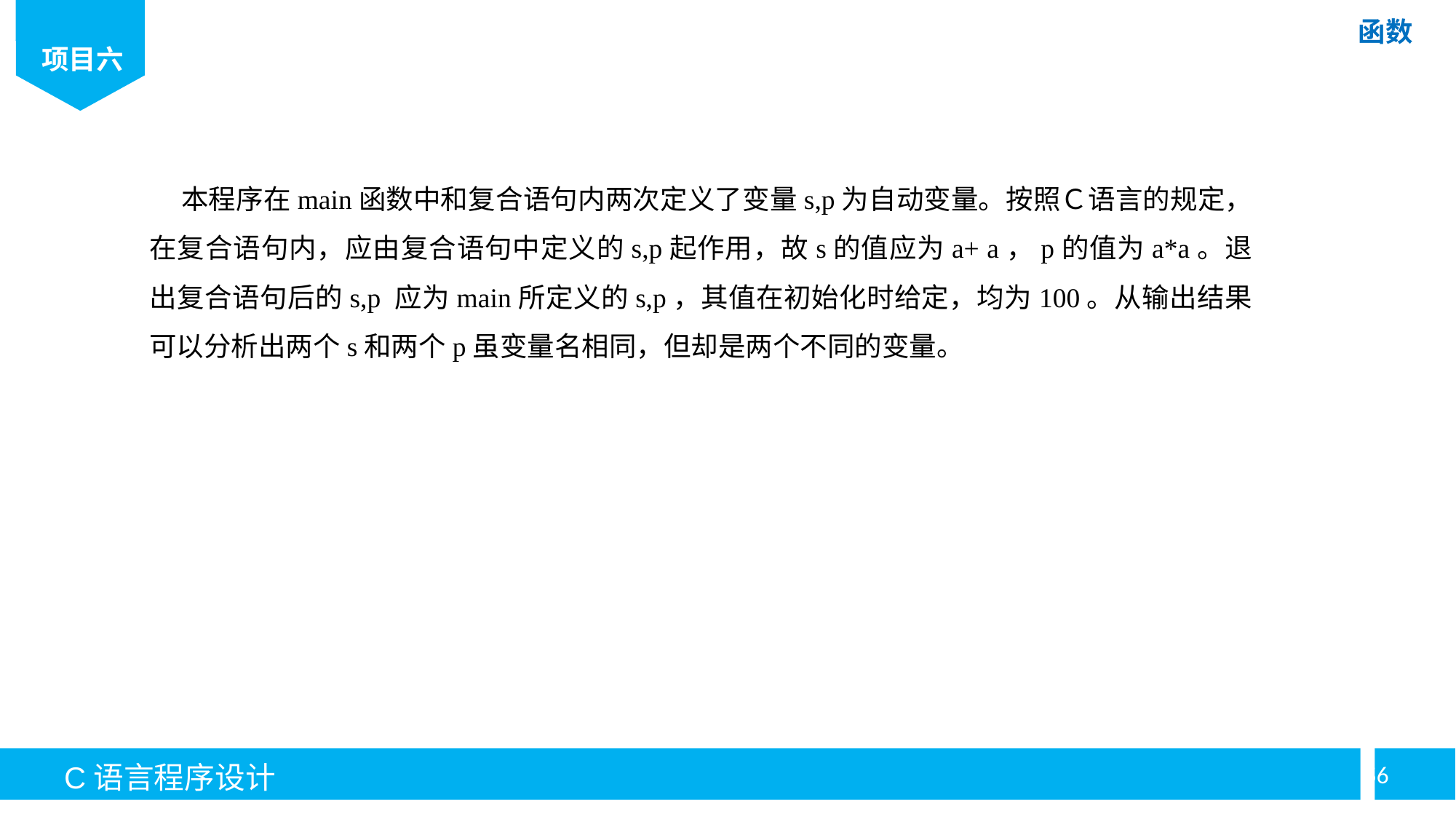

本程序在main函数中和复合语句内两次定义了变量s,p为自动变量。按照Ｃ语言的规定，在复合语句内，应由复合语句中定义的s,p起作用，故s的值应为a+ a，p的值为a*a。退出复合语句后的s,p 应为main所定义的s,p，其值在初始化时给定，均为100。从输出结果可以分析出两个s和两个p虽变量名相同，但却是两个不同的变量。